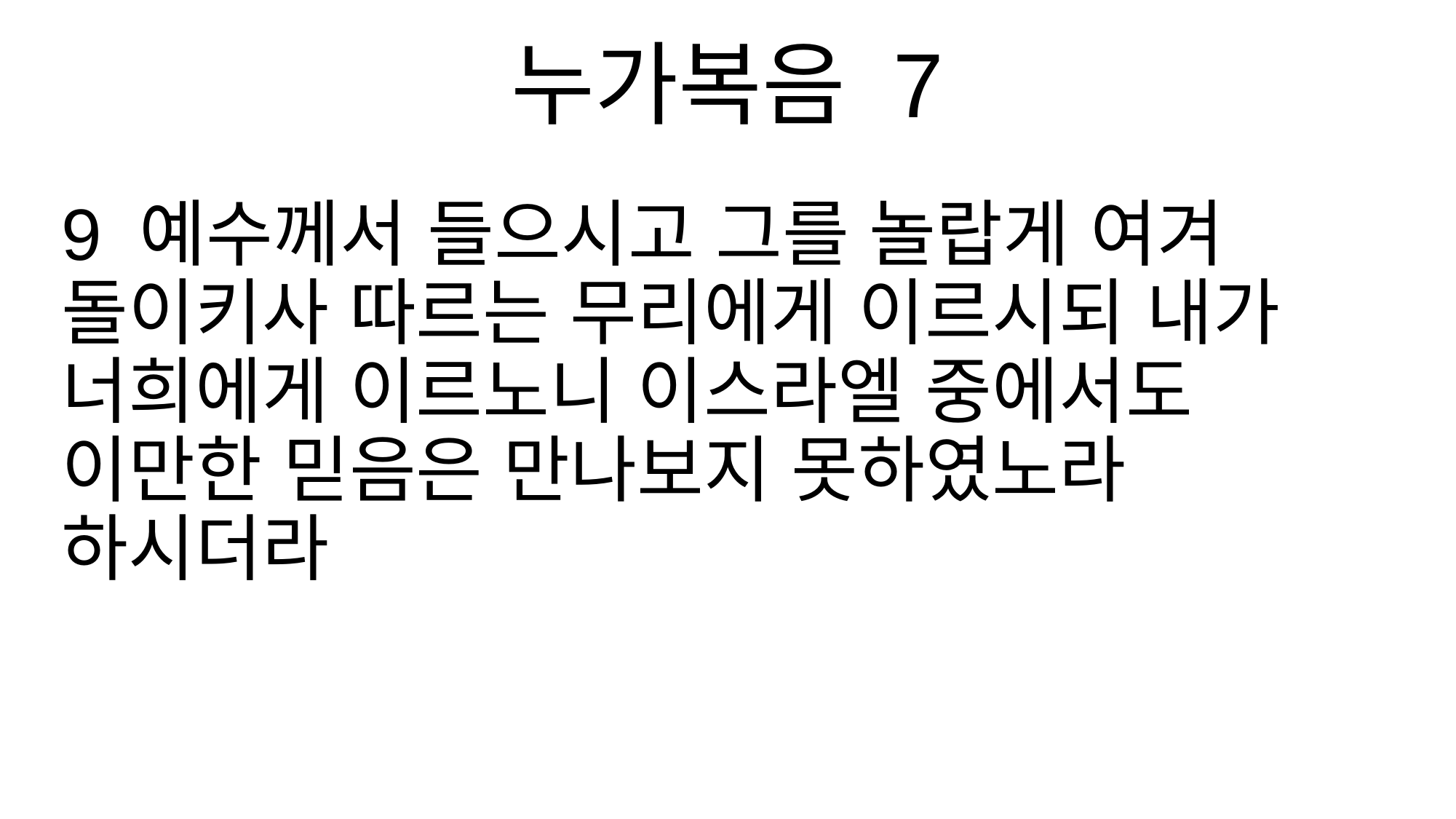

누가복음 7
9 예수께서 들으시고 그를 놀랍게 여겨 돌이키사 따르는 무리에게 이르시되 내가 너희에게 이르노니 이스라엘 중에서도 이만한 믿음은 만나보지 못하였노라 하시더라